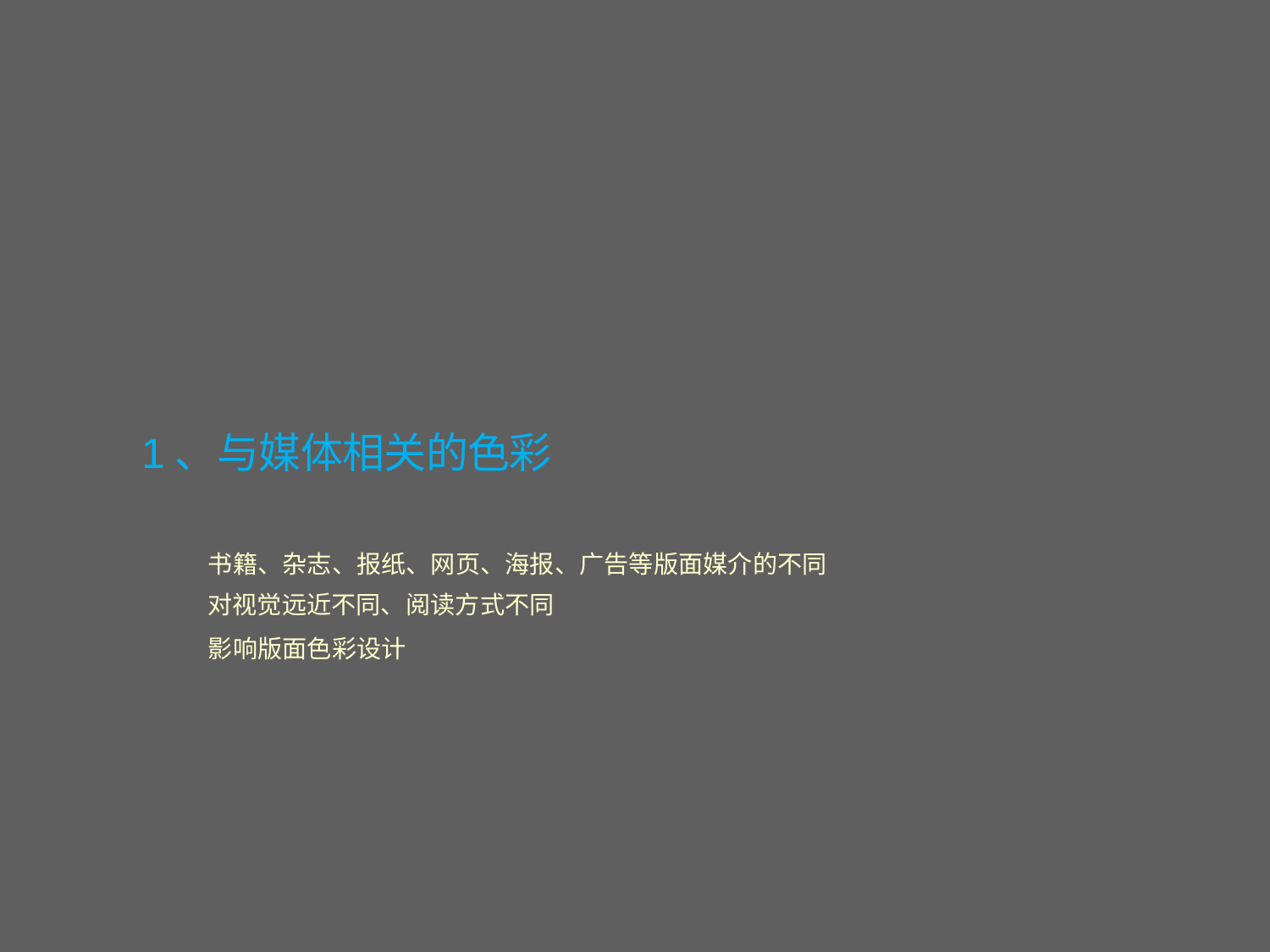

1、与媒体相关的色彩

书籍、杂志、报纸、网页、海报、广告等版面媒介的不同 对视觉远近不同、阅读方式不同

影响版面色彩设计